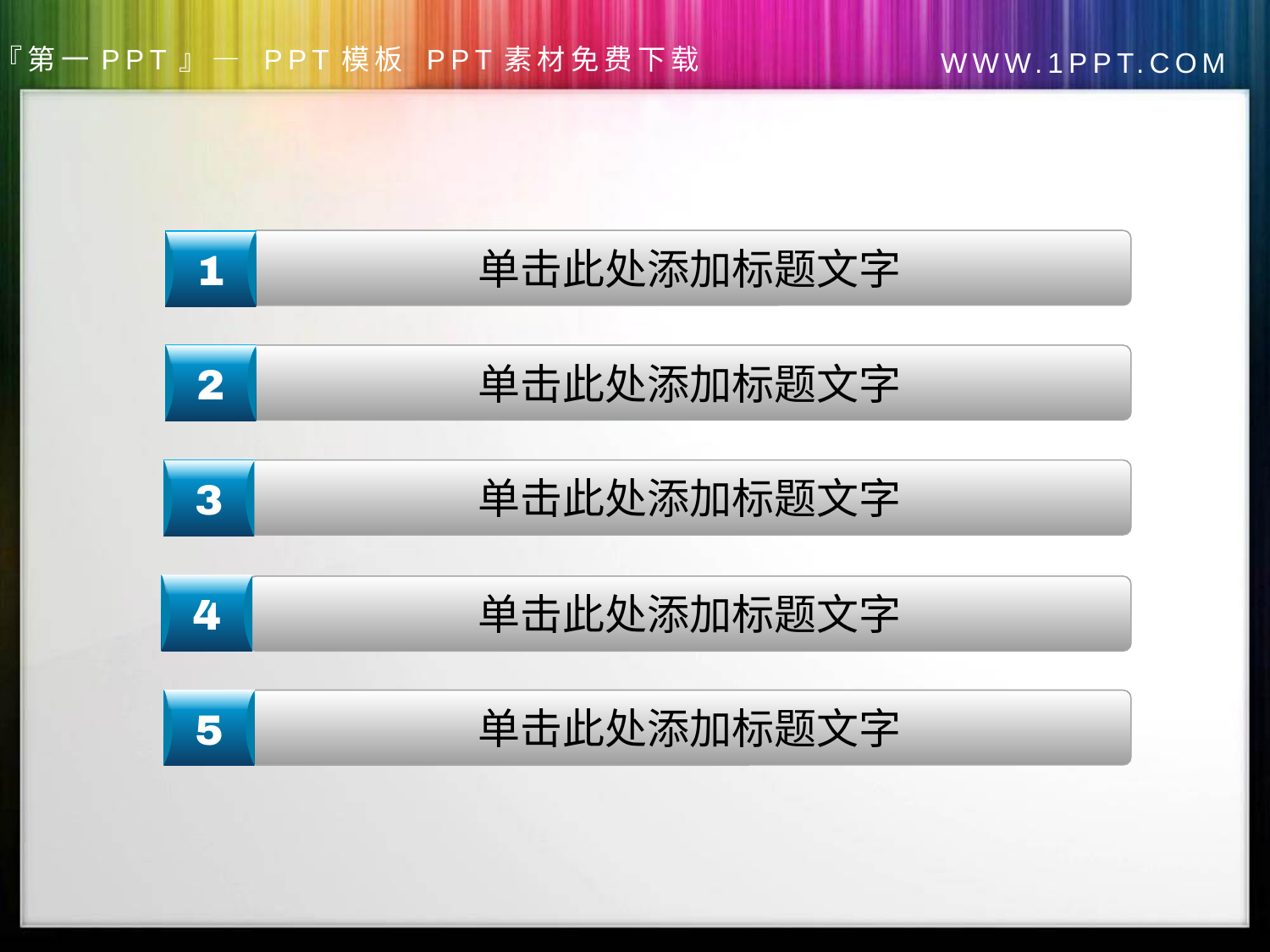

1

单击此处添加标题文字
2

单击此处添加标题文字
单击此处添加标题文字
3

4

单击此处添加标题文字
5

单击此处添加标题文字